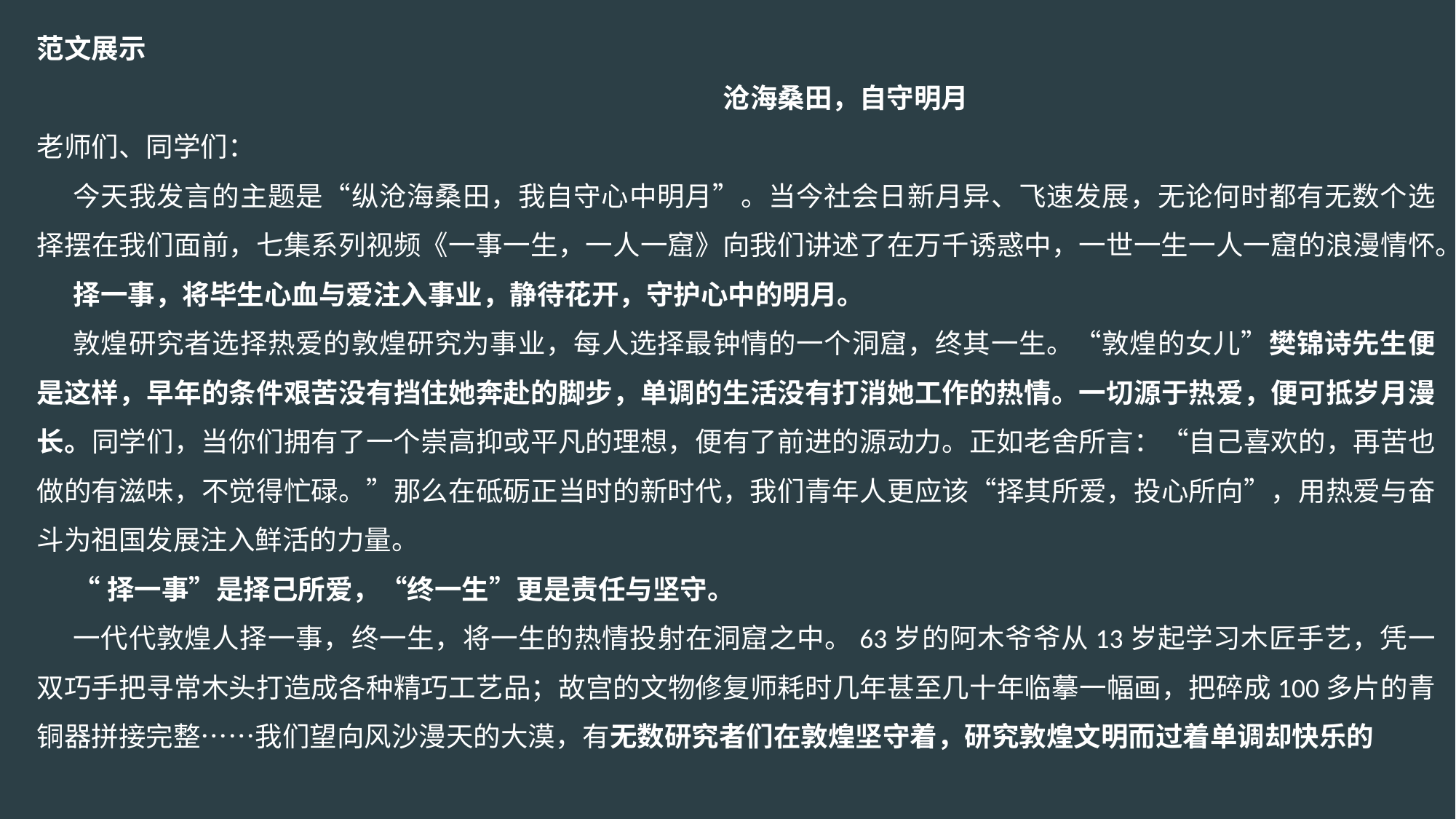

范文展示
沧海桑田，自守明月
老师们、同学们：
今天我发言的主题是“纵沧海桑田，我自守心中明月”。当今社会日新月异、飞速发展，无论何时都有无数个选择摆在我们面前，七集系列视频《一事一生，一人一窟》向我们讲述了在万千诱惑中，一世一生一人一窟的浪漫情怀。
择一事，将毕生心血与爱注入事业，静待花开，守护心中的明月。
敦煌研究者选择热爱的敦煌研究为事业，每人选择最钟情的一个洞窟，终其一生。“敦煌的女儿”樊锦诗先生便是这样，早年的条件艰苦没有挡住她奔赴的脚步，单调的生活没有打消她工作的热情。一切源于热爱，便可抵岁月漫长。同学们，当你们拥有了一个崇高抑或平凡的理想，便有了前进的源动力。正如老舍所言：“自己喜欢的，再苦也做的有滋味，不觉得忙碌。”那么在砥砺正当时的新时代，我们青年人更应该“择其所爱，投心所向”，用热爱与奋斗为祖国发展注入鲜活的力量。
“择一事”是择己所爱，“终一生”更是责任与坚守。
一代代敦煌人择一事，终一生，将一生的热情投射在洞窟之中。63岁的阿木爷爷从13岁起学习木匠手艺，凭一双巧手把寻常木头打造成各种精巧工艺品；故宫的文物修复师耗时几年甚至几十年临摹一幅画，把碎成100多片的青铜器拼接完整……我们望向风沙漫天的大漠，有无数研究者们在敦煌坚守着，研究敦煌文明而过着单调却快乐的